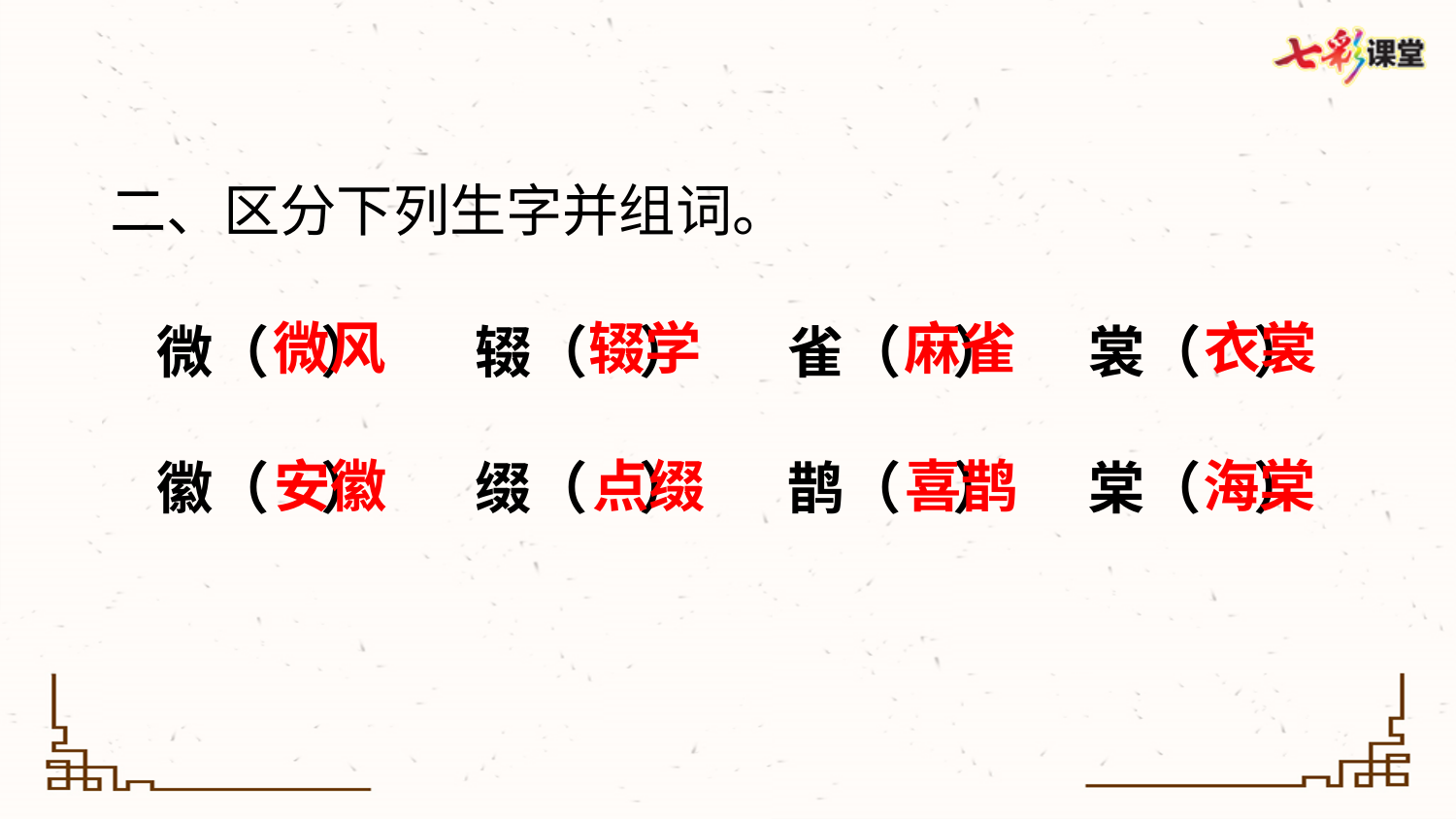

二、区分下列生字并组词。
微风
辍学
麻雀
衣裳
微（    ）

徽（    ）
辍（    ）

缀（    ）
雀（    ）

鹊（    ）
裳（    ）

棠（    ）
安徽
点缀
喜鹊
海棠